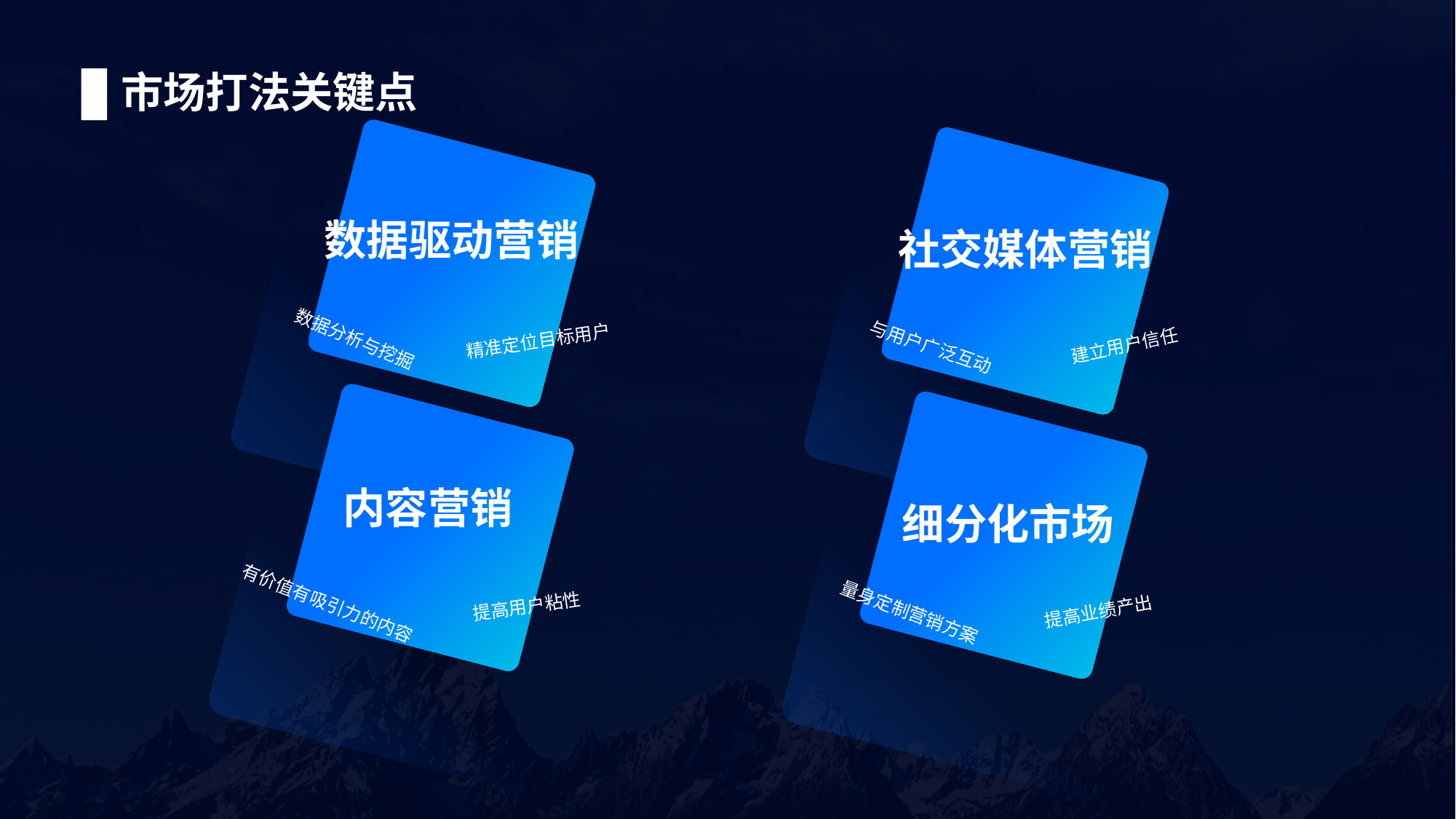

# 市场打法关键点

数据驱动营销
社交媒体营销
数据分析与挖掘
精准定位目标用户
建立用户信任
与用户广泛互动

内容营销
细分化市场
有价值有吸引力的内容
提高用户粘性
提高业绩产出
量身定制营销方案